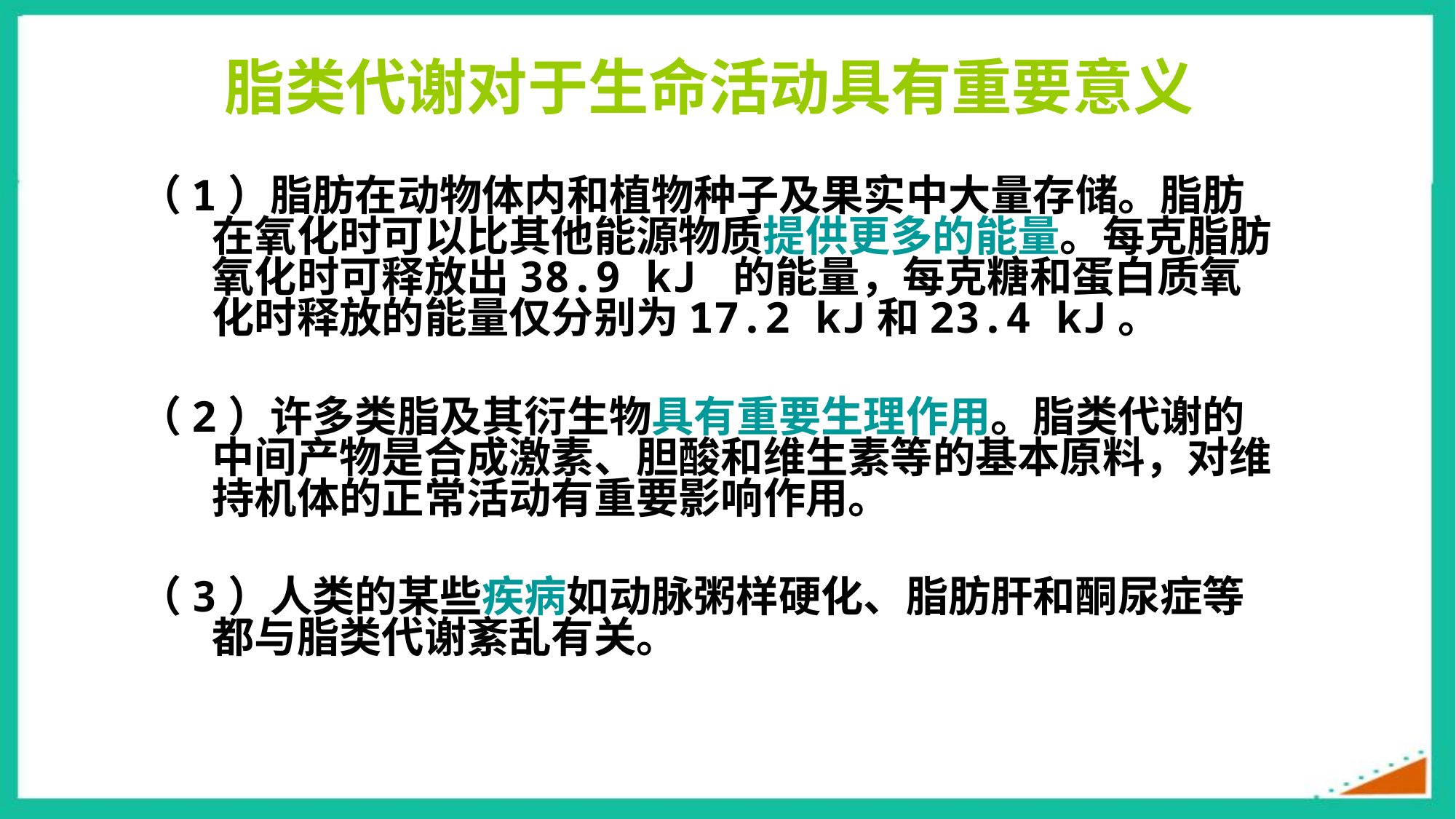

# 脂类代谢对于生命活动具有重要意义
（1）脂肪在动物体内和植物种子及果实中大量存储。脂肪在氧化时可以比其他能源物质提供更多的能量。每克脂肪氧化时可释放出38.9 kJ 的能量，每克糖和蛋白质氧化时释放的能量仅分别为17.2 kJ和23.4 kJ。

（2）许多类脂及其衍生物具有重要生理作用。脂类代谢的中间产物是合成激素、胆酸和维生素等的基本原料，对维持机体的正常活动有重要影响作用。

（3）人类的某些疾病如动脉粥样硬化、脂肪肝和酮尿症等都与脂类代谢紊乱有关。